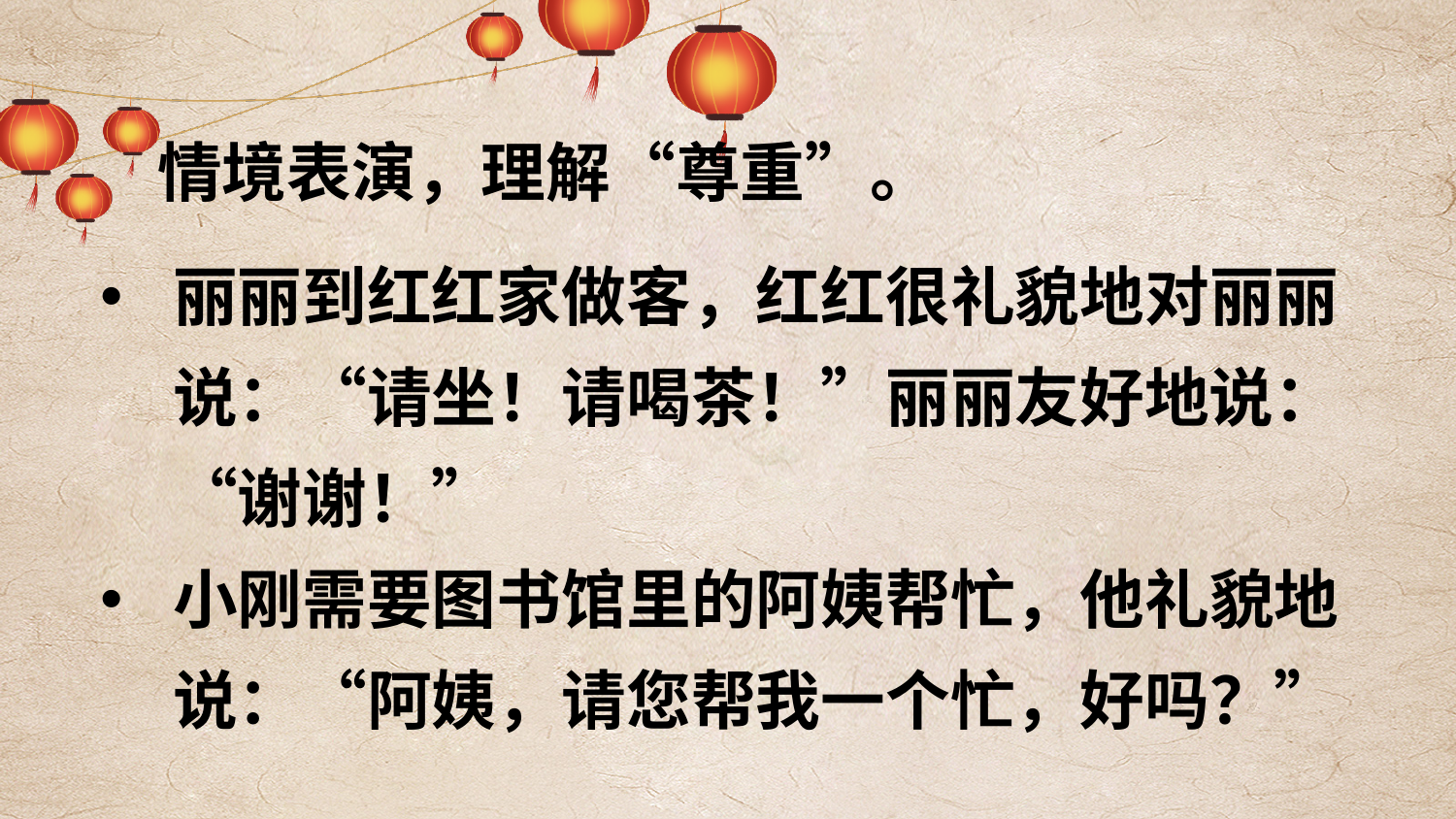

情境表演，理解“尊重”。
丽丽到红红家做客，红红很礼貌地对丽丽说：“请坐！请喝茶！”丽丽友好地说：“谢谢！”
小刚需要图书馆里的阿姨帮忙，他礼貌地说：“阿姨，请您帮我一个忙，好吗？”